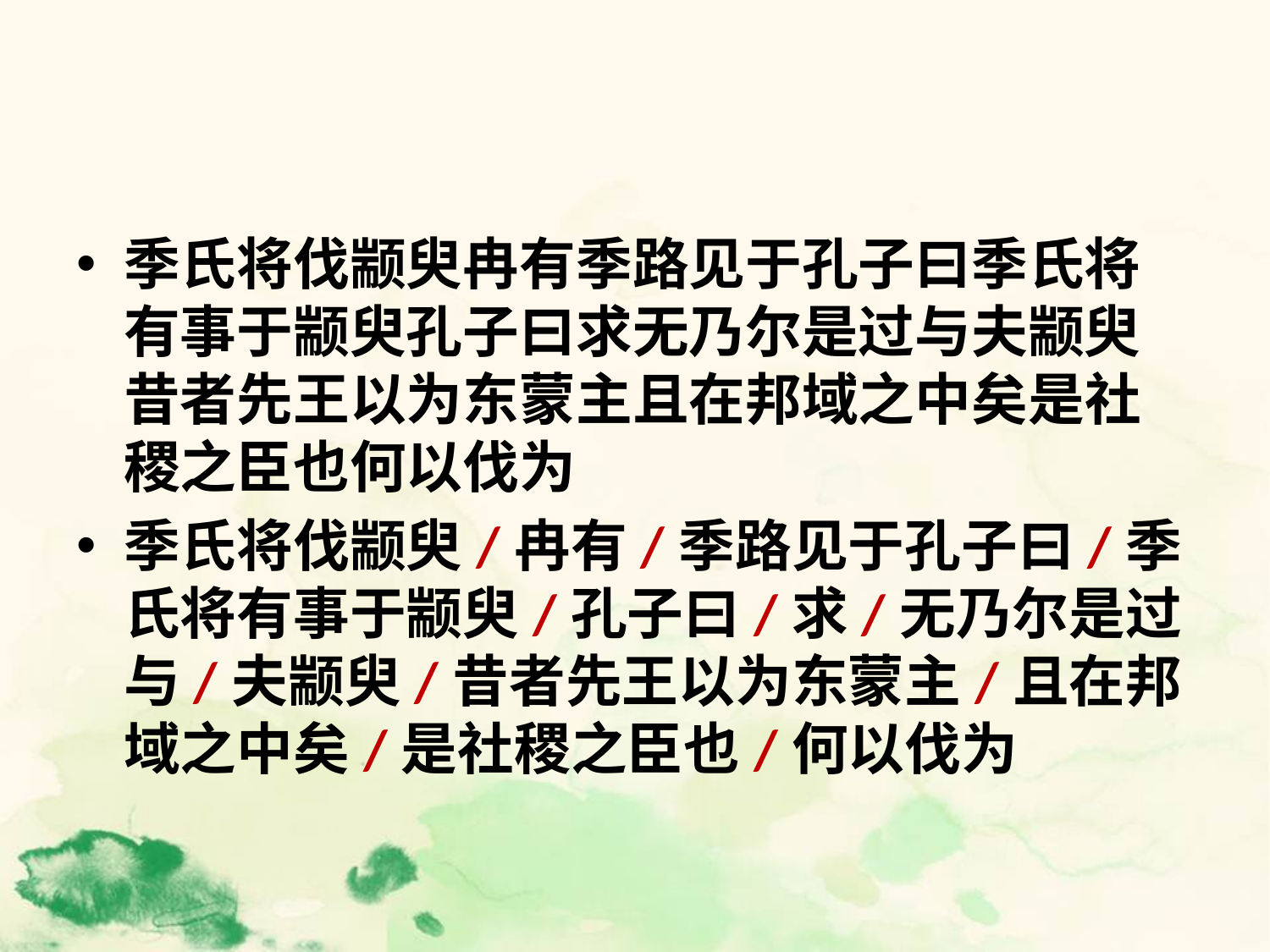

#
季氏将伐颛臾冉有季路见于孔子曰季氏将有事于颛臾孔子曰求无乃尔是过与夫颛臾昔者先王以为东蒙主且在邦域之中矣是社稷之臣也何以伐为
季氏将伐颛臾/冉有/季路见于孔子曰/季氏将有事于颛臾/孔子曰/求/无乃尔是过与/夫颛臾/昔者先王以为东蒙主/且在邦域之中矣/是社稷之臣也/何以伐为